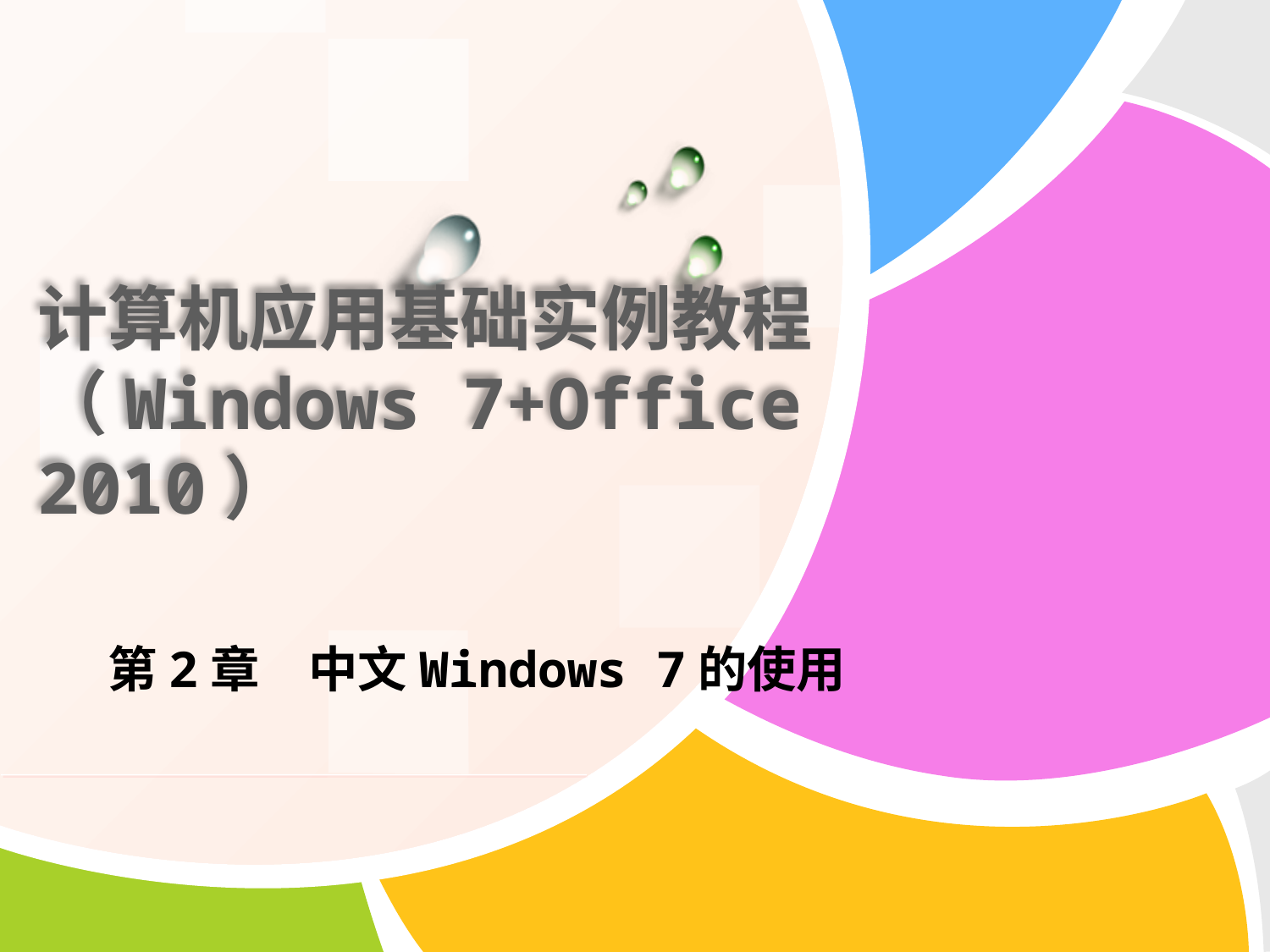

# 计算机应用基础实例教程 （Windows 7+Office 2010）
第2章　中文Windows 7的使用